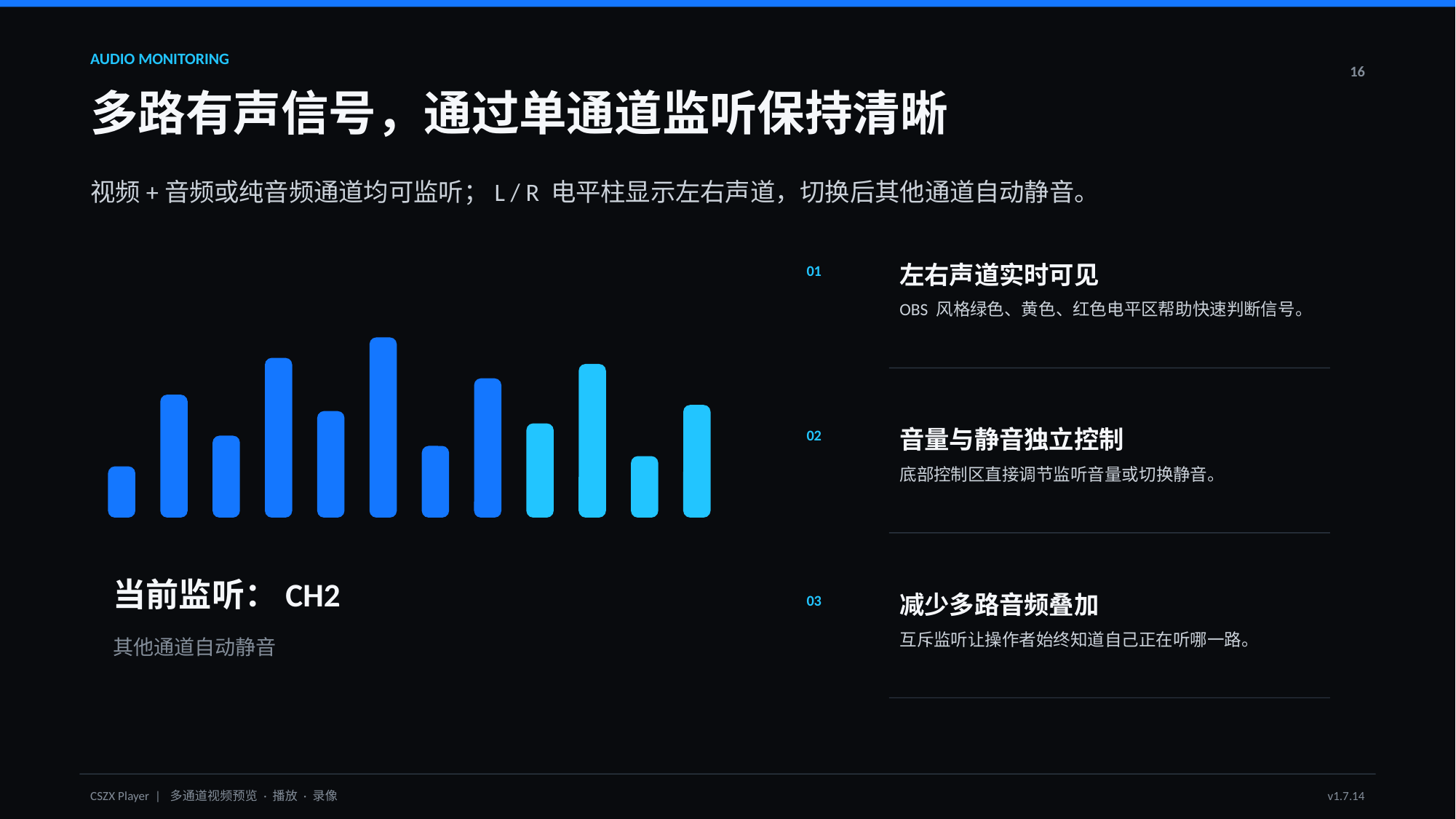

AUDIO MONITORING
16
多路有声信号，通过单通道监听保持清晰
视频+音频或纯音频通道均可监听；L / R 电平柱显示左右声道，切换后其他通道自动静音。
左右声道实时可见
01
OBS 风格绿色、黄色、红色电平区帮助快速判断信号。

音量与静音独立控制
02

底部控制区直接调节监听音量或切换静音。

当前监听：CH2
减少多路音频叠加
03
互斥监听让操作者始终知道自己正在听哪一路。
其他通道自动静音

CSZX Player  |  多通道视频预览 · 播放 · 录像
v1.7.14